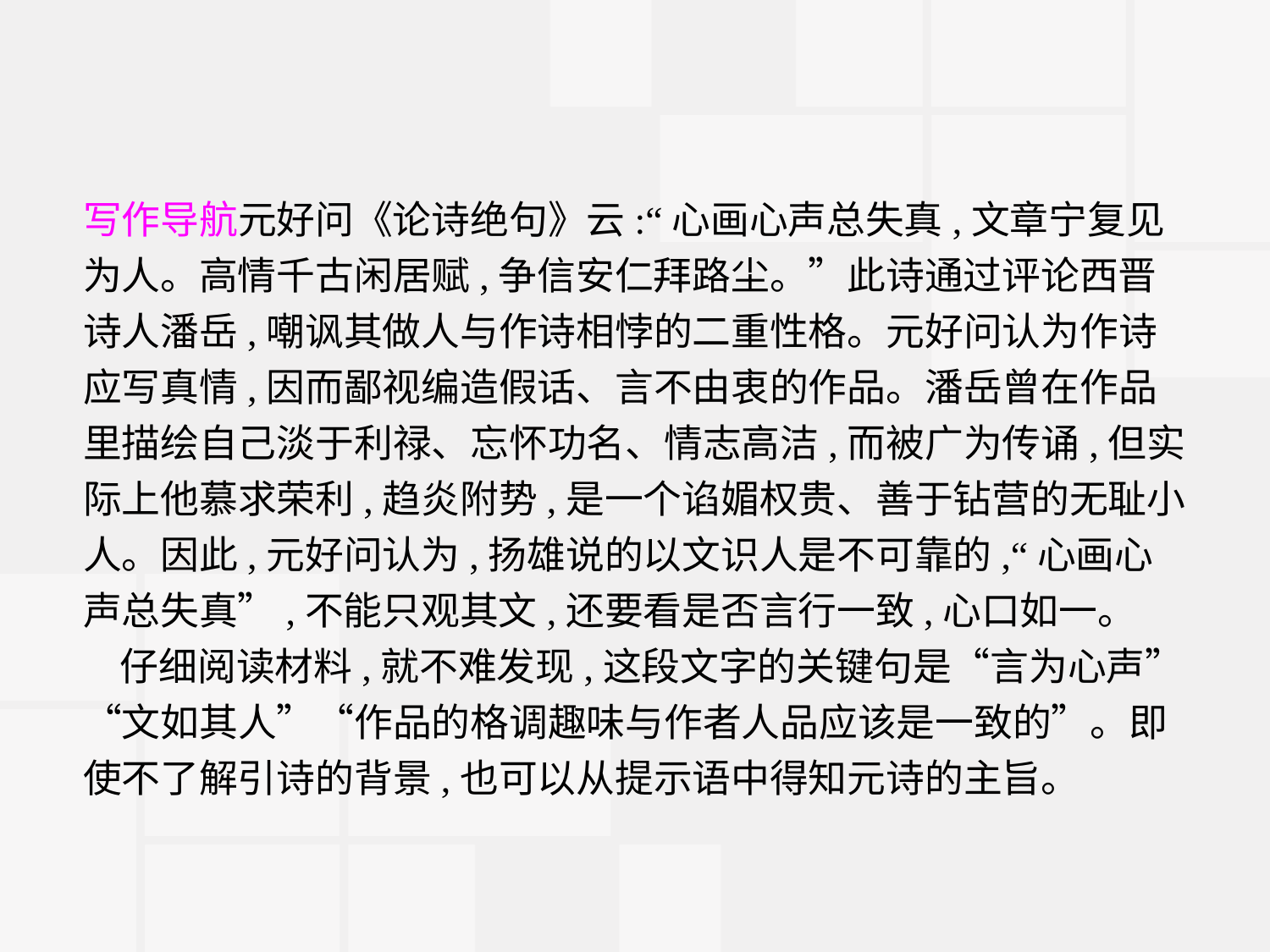

写作导航元好问《论诗绝句》云:“心画心声总失真,文章宁复见为人。高情千古闲居赋,争信安仁拜路尘。”此诗通过评论西晋诗人潘岳,嘲讽其做人与作诗相悖的二重性格。元好问认为作诗应写真情,因而鄙视编造假话、言不由衷的作品。潘岳曾在作品里描绘自己淡于利禄、忘怀功名、情志高洁,而被广为传诵,但实际上他慕求荣利,趋炎附势,是一个谄媚权贵、善于钻营的无耻小人。因此,元好问认为,扬雄说的以文识人是不可靠的,“心画心声总失真”,不能只观其文,还要看是否言行一致,心口如一。
仔细阅读材料,就不难发现,这段文字的关键句是“言为心声”“文如其人”“作品的格调趣味与作者人品应该是一致的”。即使不了解引诗的背景,也可以从提示语中得知元诗的主旨。